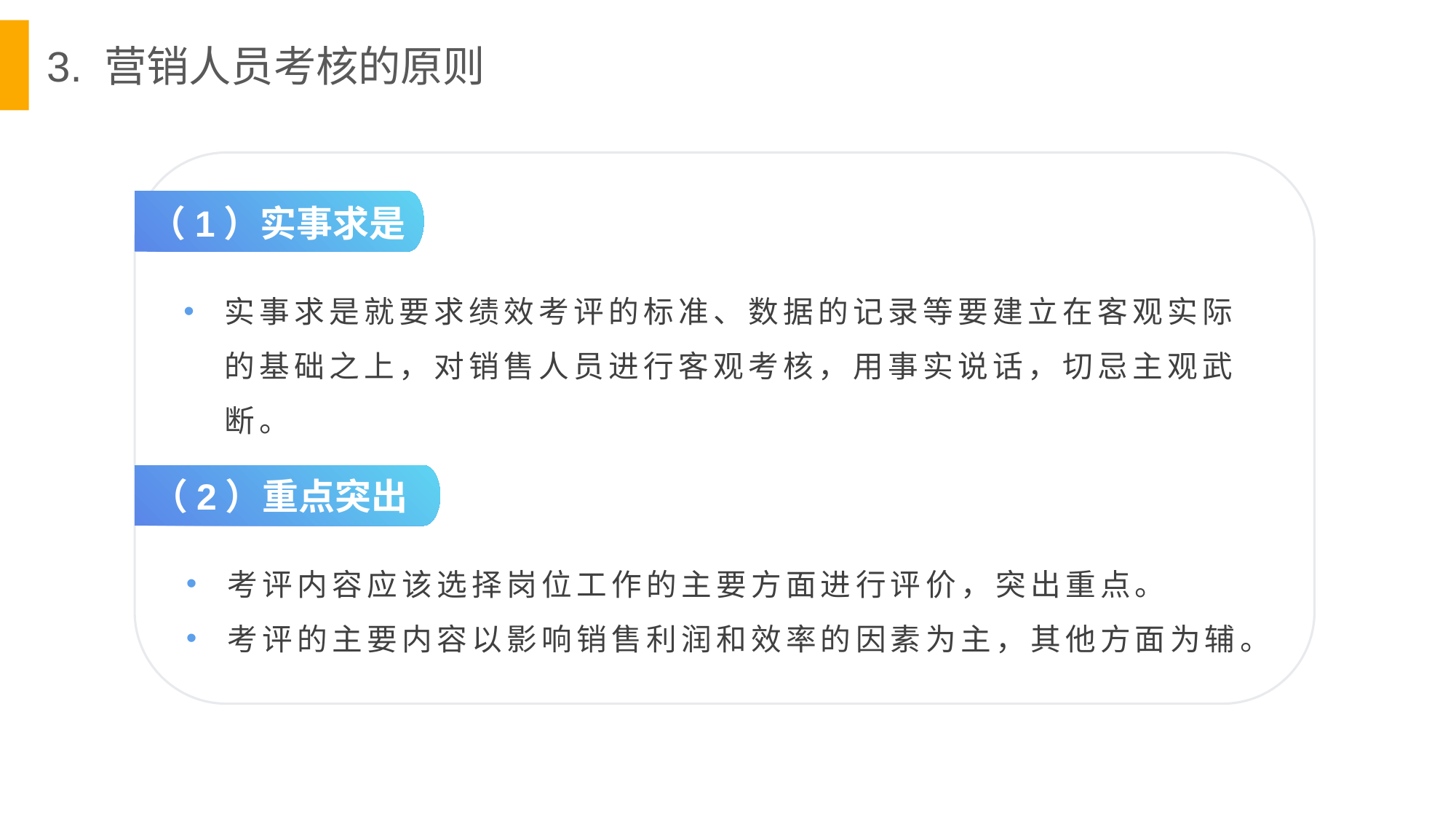

3. 营销人员考核的原则

（1）实事求是

实事求是就要求绩效考评的标准、数据的记录等要建立在客观实际的基础之上，对销售人员进行客观考核，用事实说话，切忌主观武断。
（2）重点突出

考评内容应该选择岗位工作的主要方面进行评价，突出重点。
考评的主要内容以影响销售利润和效率的因素为主，其他方面为辅。